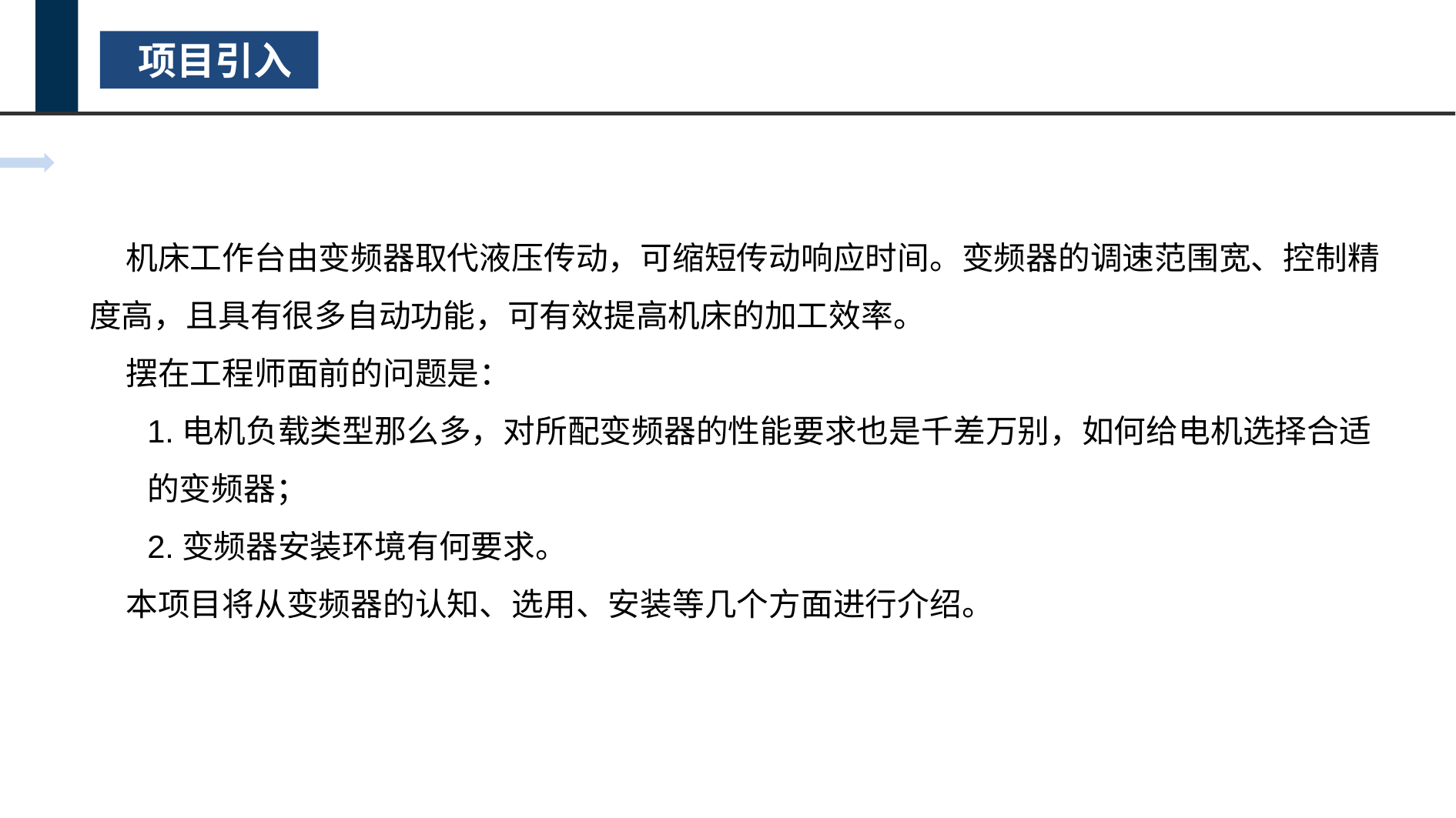

项目引入

    机床工作台由变频器取代液压传动，可缩短传动响应时间。变频器的调速范围宽、控制精度高，且具有很多自动功能，可有效提高机床的加工效率。
    摆在工程师面前的问题是：
1.电机负载类型那么多，对所配变频器的性能要求也是千差万别，如何给电机选择合适的变频器；
2.变频器安装环境有何要求。
    本项目将从变频器的认知、选用、安装等几个方面进行介绍。